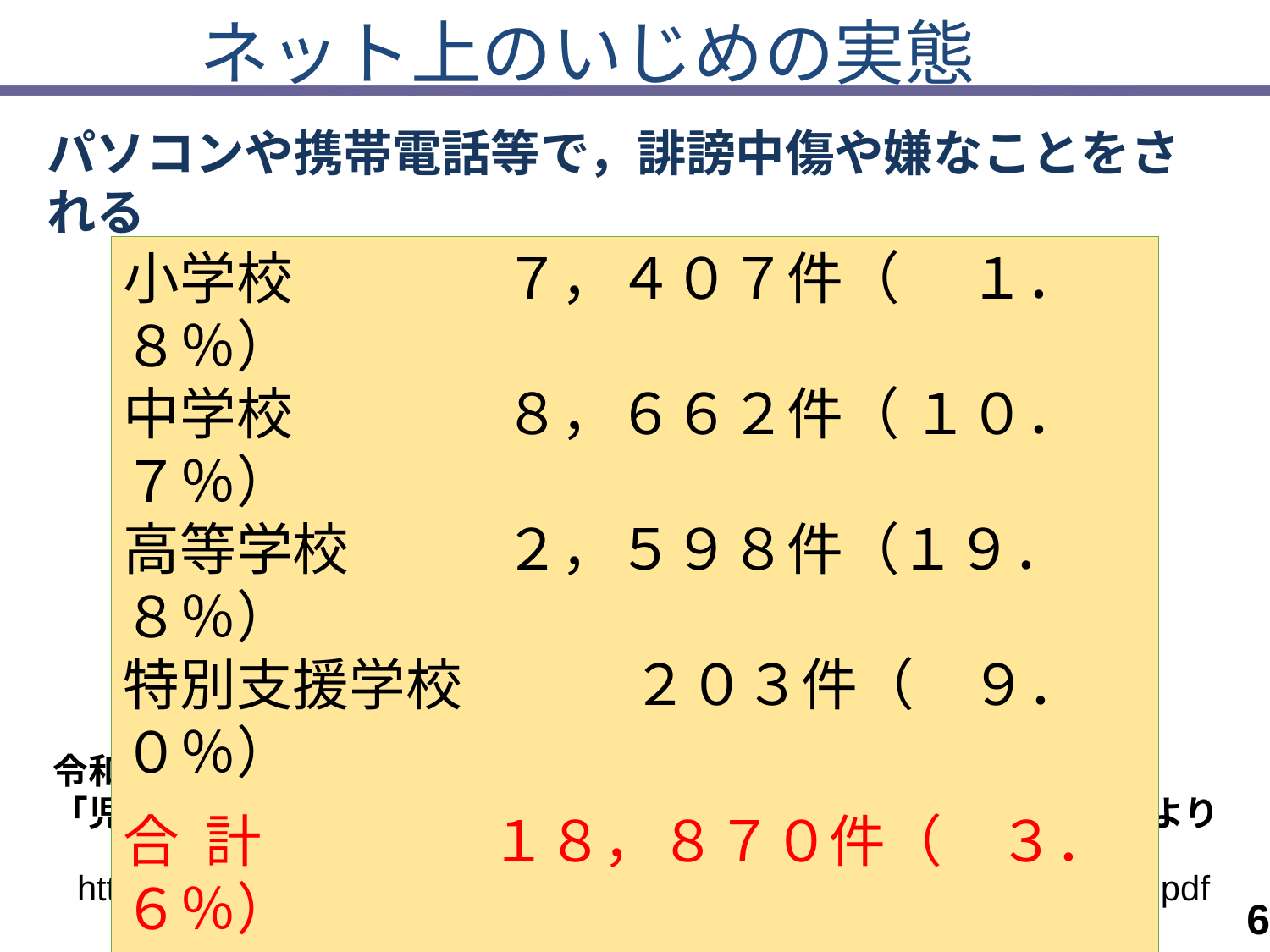

ネット上のいじめの実態
パソコンや携帯電話等で，誹謗中傷や嫌なことをされる
小学校		７，４０７件（ 　１．８％）
中学校		８，６６２件（ １０．７％）
高等学校		２，５９８件（１９．８％）
特別支援学校　　　２０３件（　９．０％）

合  計	　　１８，８７０件（　３．６％）

　　　（　　）内は認知件数全体に対する割合
令和２年度　文部科学省
「児童生徒の問題行動・不登校等生徒指導上の諸問題に関する調査」より
https://www.mext.go.jp/content/20211007-mxt_jidou01-100002753_1.pdf
6